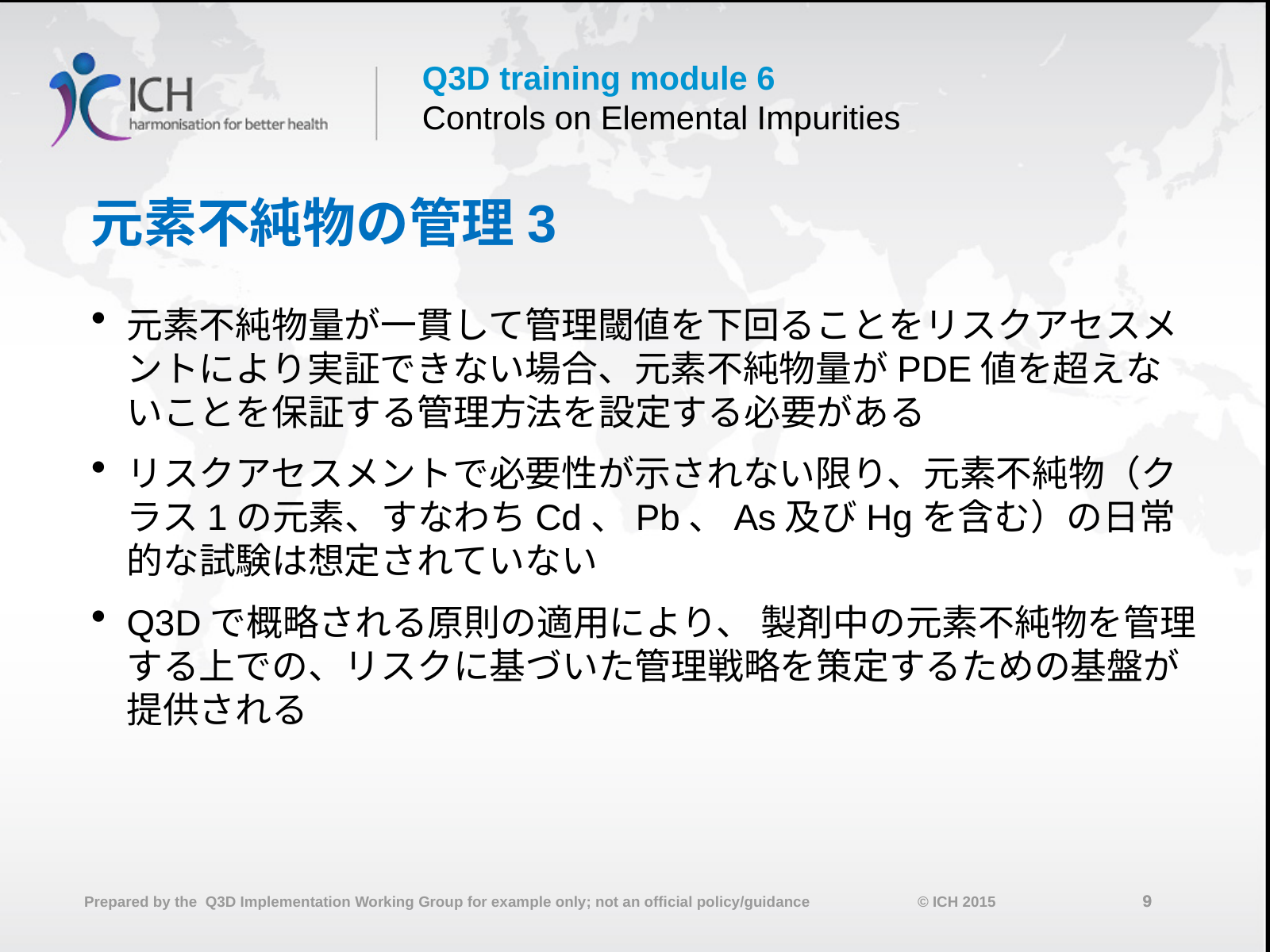

# 元素不純物の管理3
元素不純物量が一貫して管理閾値を下回ることをリスクアセスメントにより実証できない場合、元素不純物量がPDE値を超えないことを保証する管理方法を設定する必要がある
リスクアセスメントで必要性が示されない限り、元素不純物（クラス1の元素、すなわちCd、Pb、As及びHgを含む）の日常的な試験は想定されていない
Q3Dで概略される原則の適用により、 製剤中の元素不純物を管理する上での、リスクに基づいた管理戦略を策定するための基盤が提供される